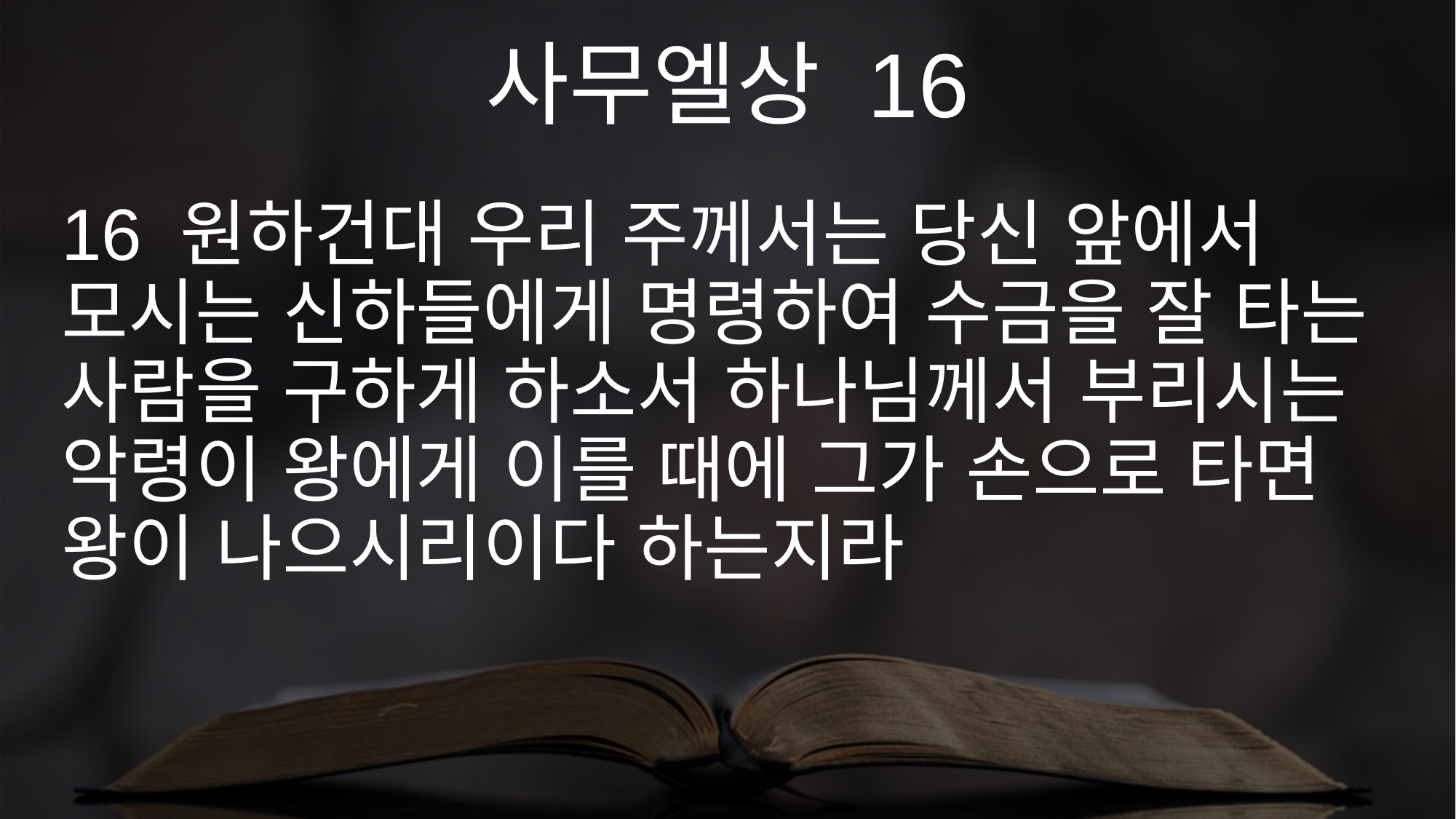

사무엘상 16
16 원하건대 우리 주께서는 당신 앞에서 모시는 신하들에게 명령하여 수금을 잘 타는 사람을 구하게 하소서 하나님께서 부리시는 악령이 왕에게 이를 때에 그가 손으로 타면 왕이 나으시리이다 하는지라